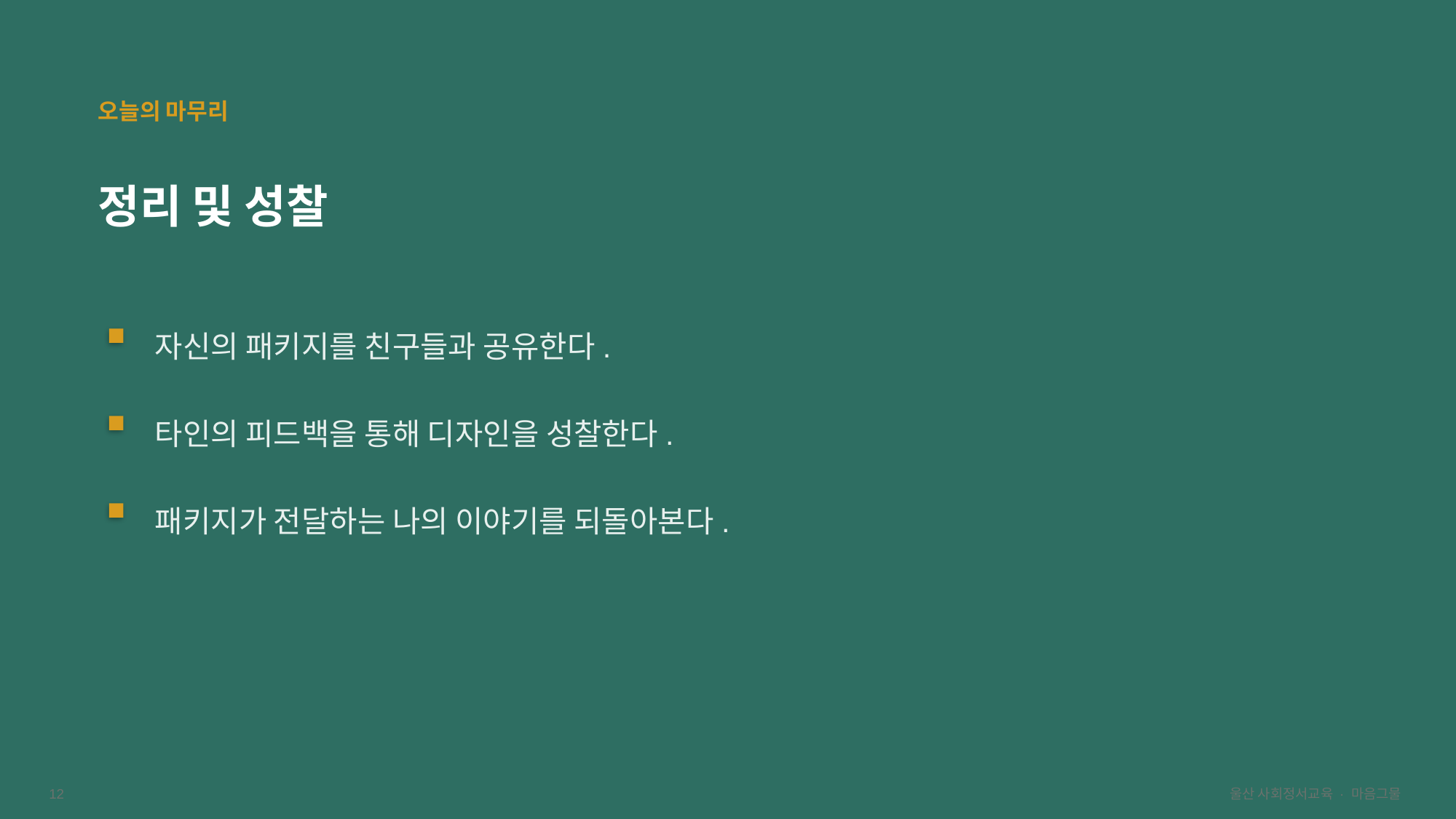

오늘의 마무리
정리 및 성찰
자신의 패키지를 친구들과 공유한다.

타인의 피드백을 통해 디자인을 성찰한다.

패키지가 전달하는 나의 이야기를 되돌아본다.

12
울산 사회정서교육 · 마음그물